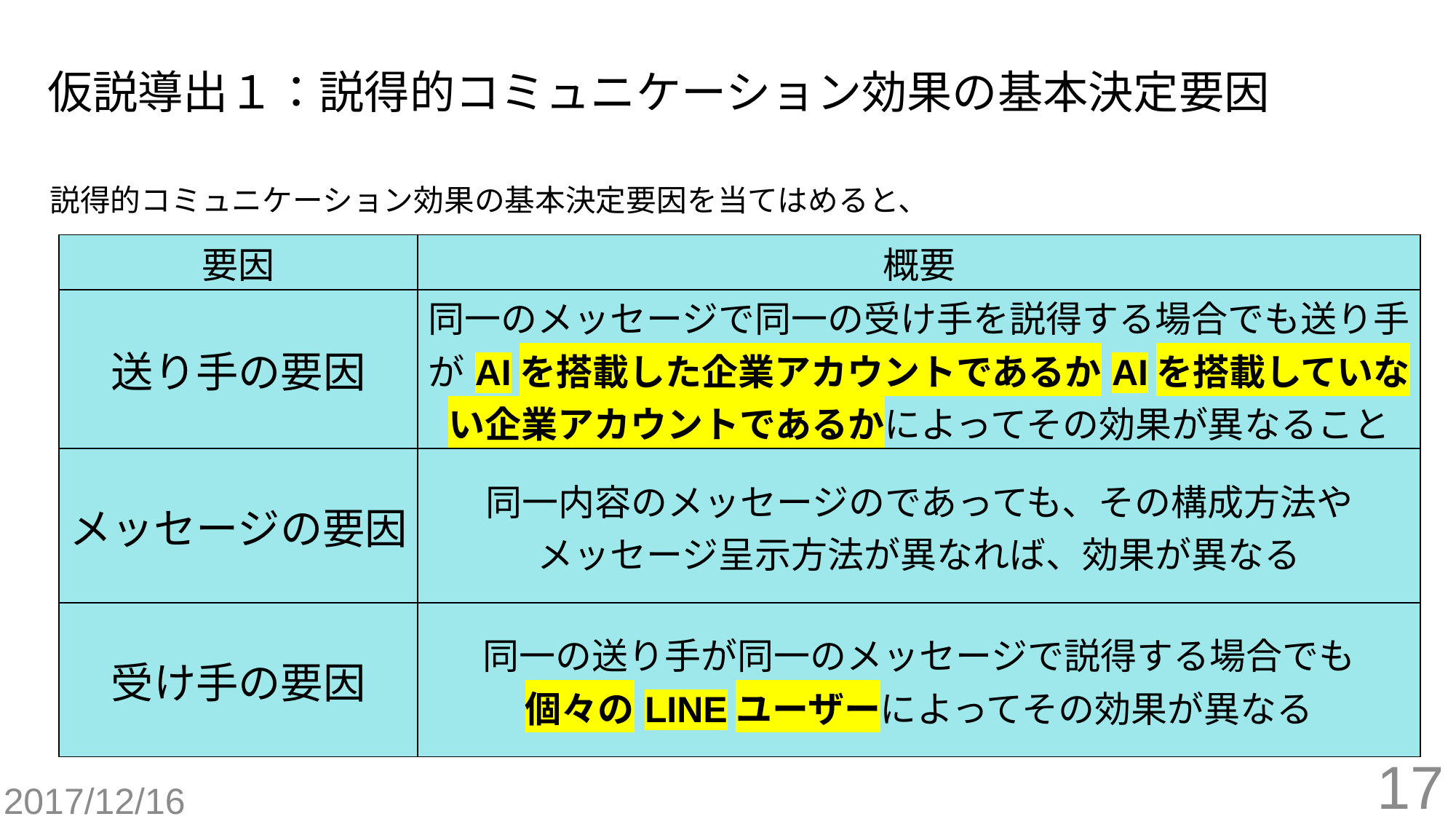

# 仮説導出１：説得的コミュニケーション効果の基本決定要因
説得的コミュニケーション効果の基本決定要因を当てはめると、
| 要因 | 概要 |
| --- | --- |
| 送り手の要因 | 同一のメッセージで同一の受け手を説得する場合でも送り手がAIを搭載した企業アカウントであるかAIを搭載していない企業アカウントであるかによってその効果が異なること |
| メッセージの要因 | 同一内容のメッセージのであっても、その構成方法や メッセージ呈示方法が異なれば、効果が異なる |
| 受け手の要因 | 同一の送り手が同一のメッセージで説得する場合でも 個々のLINEユーザーによってその効果が異なる |
17
2017/12/16